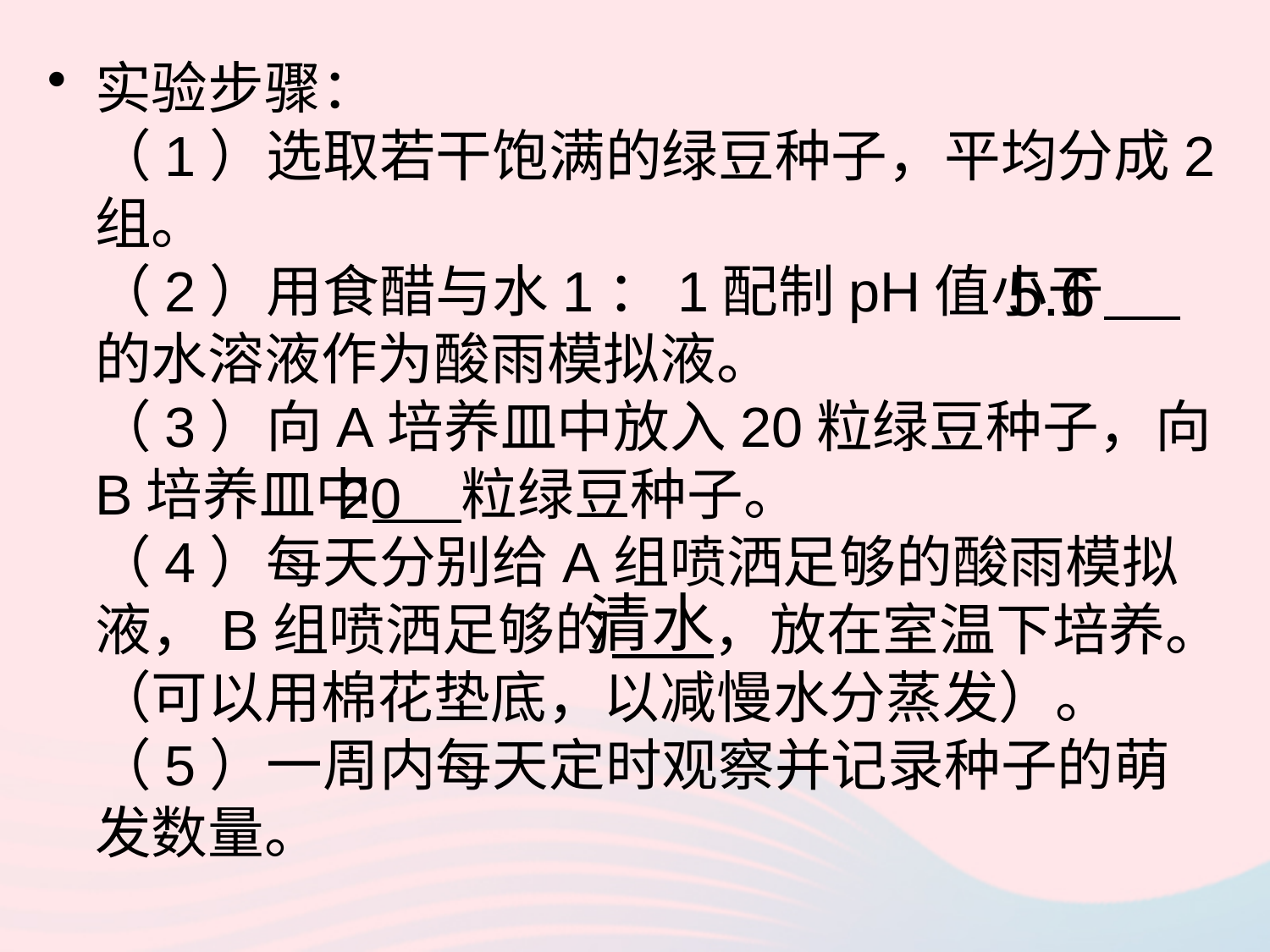

实验步骤：
（1）选取若干饱满的绿豆种子，平均分成2组。
（2）用食醋与水1：1配制pH值小于       的水溶液作为酸雨模拟液。
（3）向A培养皿中放入20粒绿豆种子，向B培养皿中       粒绿豆种子。
（4）每天分别给A组喷洒足够的酸雨模拟液，B组喷洒足够的        ，放在室温下培养。（可以用棉花垫底，以减慢水分蒸发）。
（5）一周内每天定时观察并记录种子的萌发数量。
5.6
20
清水